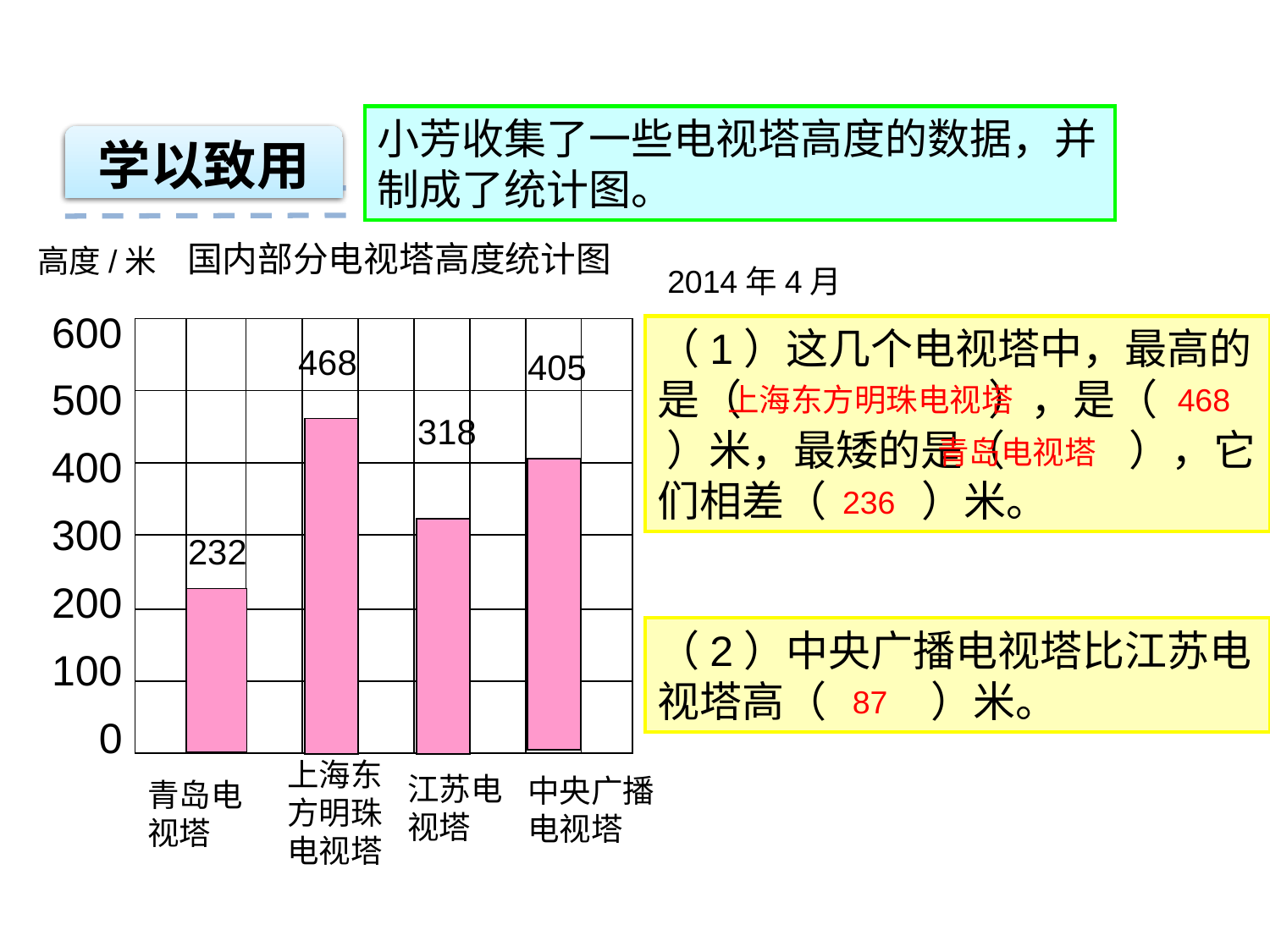

小芳收集了一些电视塔高度的数据，并制成了统计图。
学以致用
学以致用
国内部分电视塔高度统计图
高度/米
2014年4月
600
500
400
300
200
100
0
（1）这几个电视塔中，最高的是（                          ），是（      ）米，最矮的是（             ），它们相差（          ）米。
|  |  |  |  |  |  |  |  |  |
| --- | --- | --- | --- | --- | --- | --- | --- | --- |
|  |  |  |  |  |  |  |  |  |
|  |  |  |  |  |  |  |  |  |
|  |  |  |  |  |  |  |  |  |
|  |  |  |  |  |  |  |  |  |
|  |  |  |  |  |  |  |  |  |
468
405
上海东方明珠电视塔
468
318

青岛电视塔

236

232

（2）中央广播电视塔比江苏电视塔高（           ）米。
87
上海东方明珠电视塔
江苏电视塔
中央广播电视塔
青岛电视塔